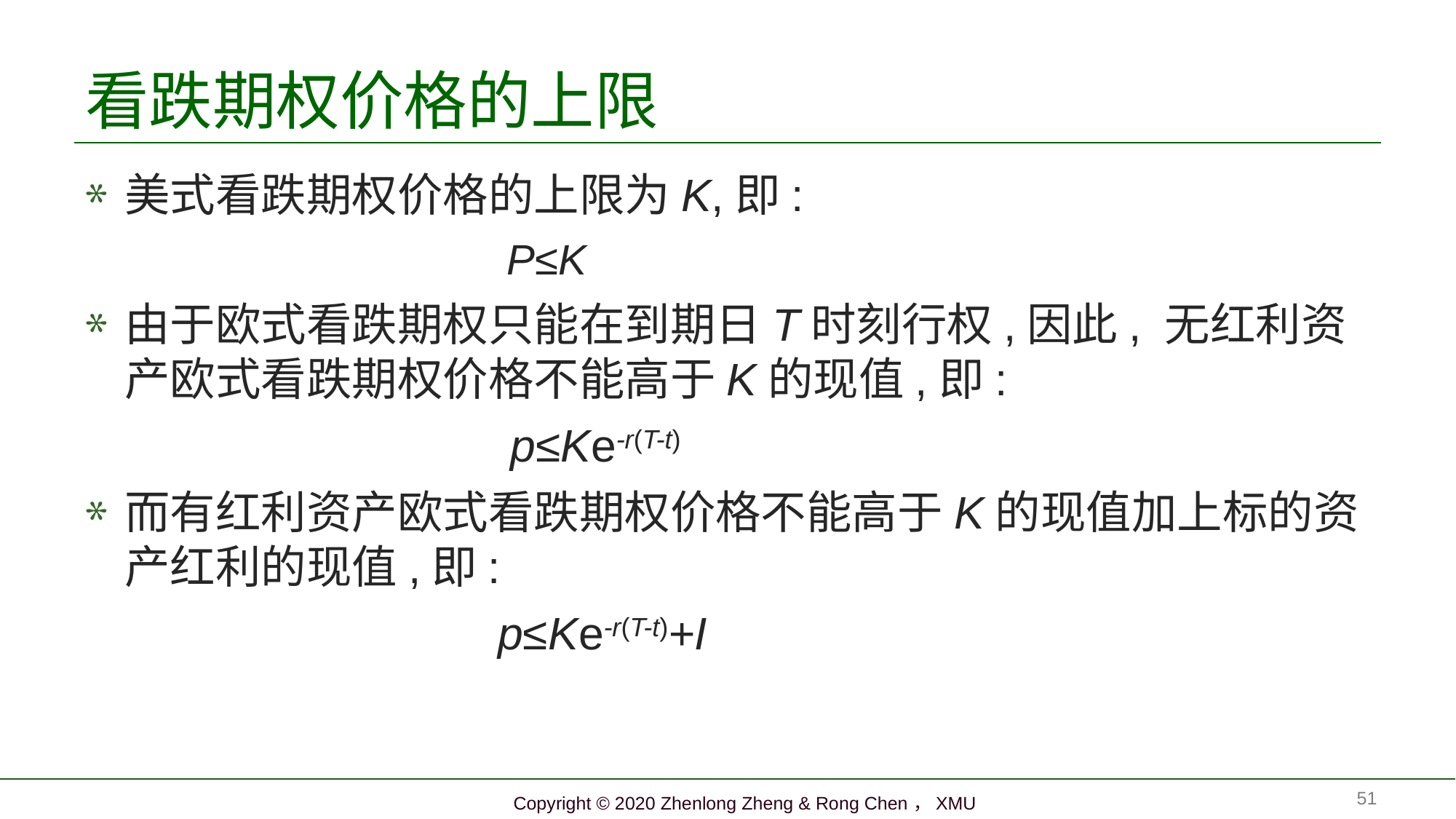

# 看跌期权价格的上限
美式看跌期权价格的上限为K,即:
                                   P≤K
由于欧式看跌期权只能在到期日T时刻行权,因此, 无红利资产欧式看跌期权价格不能高于K的现值,即:
                                  p≤Ke-r(T-t)
而有红利资产欧式看跌期权价格不能高于K的现值加上标的资产红利的现值,即:
                                 p≤Ke-r(T-t)+I

51